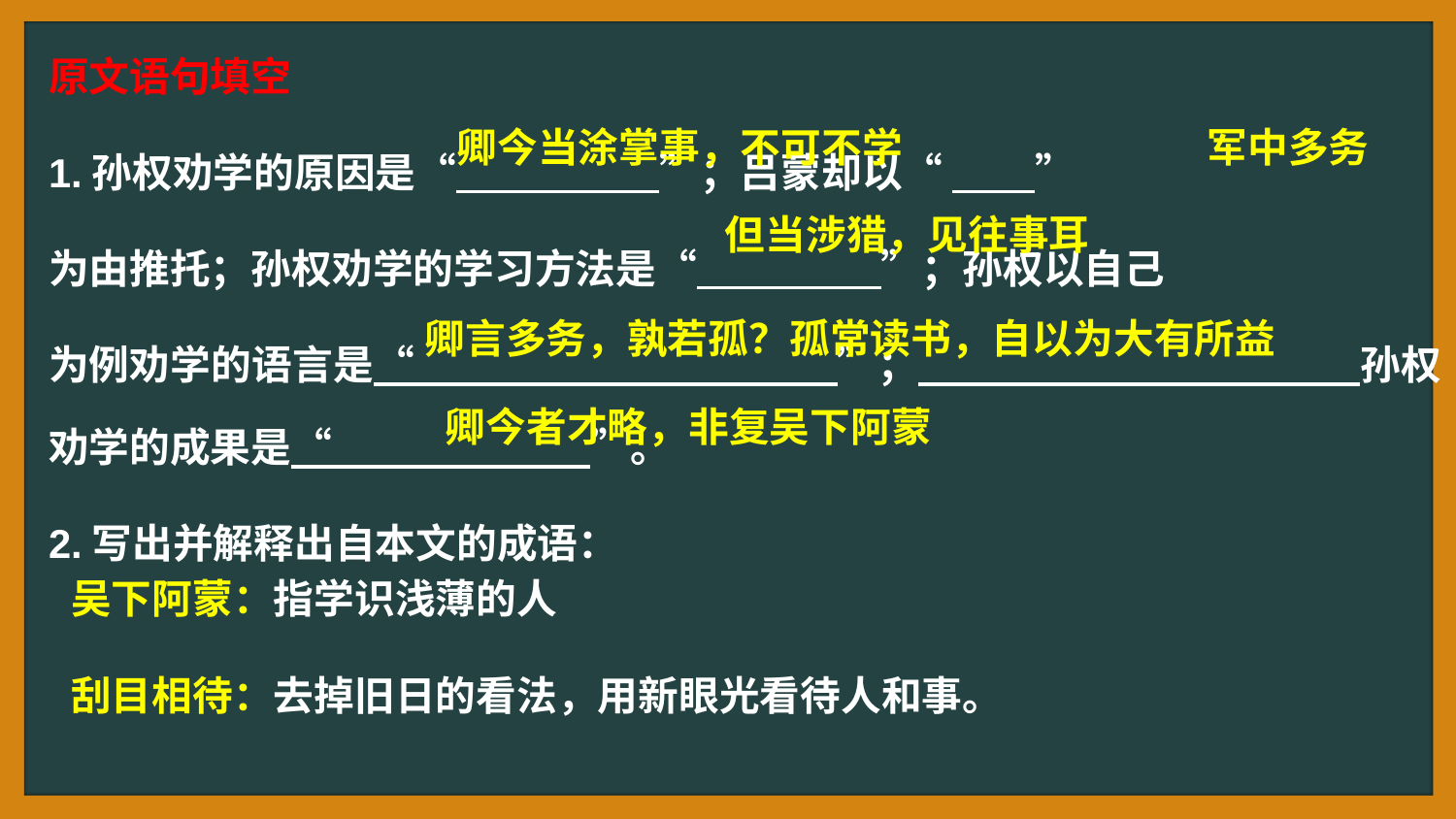

原文语句填空
1.孙权劝学的原因是“                      ”；吕蒙却以“          ”
为由推托；孙权劝学的学习方法是“                    ”；孙权以自己
为例劝学的语言是“                                             ”；                                               孙权劝学的成果是“                            ”。
2.写出并解释出自本文的成语：

卿今当涂掌事，不可不学
军中多务
但当涉猎，见往事耳
卿言多务，孰若孤？孤常读书，自以为大有所益
卿今者才略，非复吴下阿蒙
吴下阿蒙：指学识浅薄的人

刮目相待：去掉旧日的看法，用新眼光看待人和事。